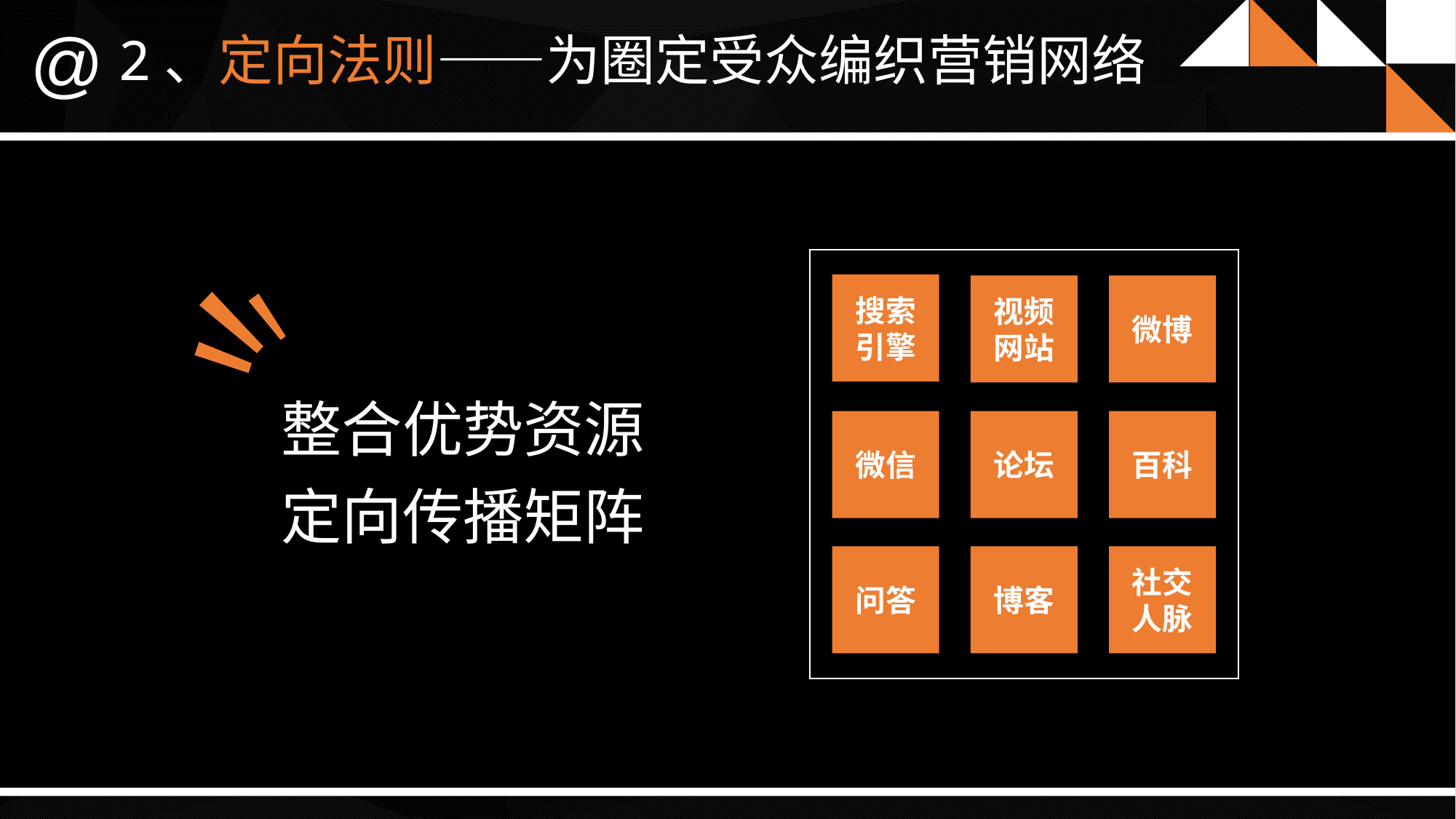

@
2、定向法则——为圈定受众编织营销网络

搜索
引擎
视频网站
微博
微信
论坛
百科
问答
博客
社交
人脉

整合优势资源
定向传播矩阵